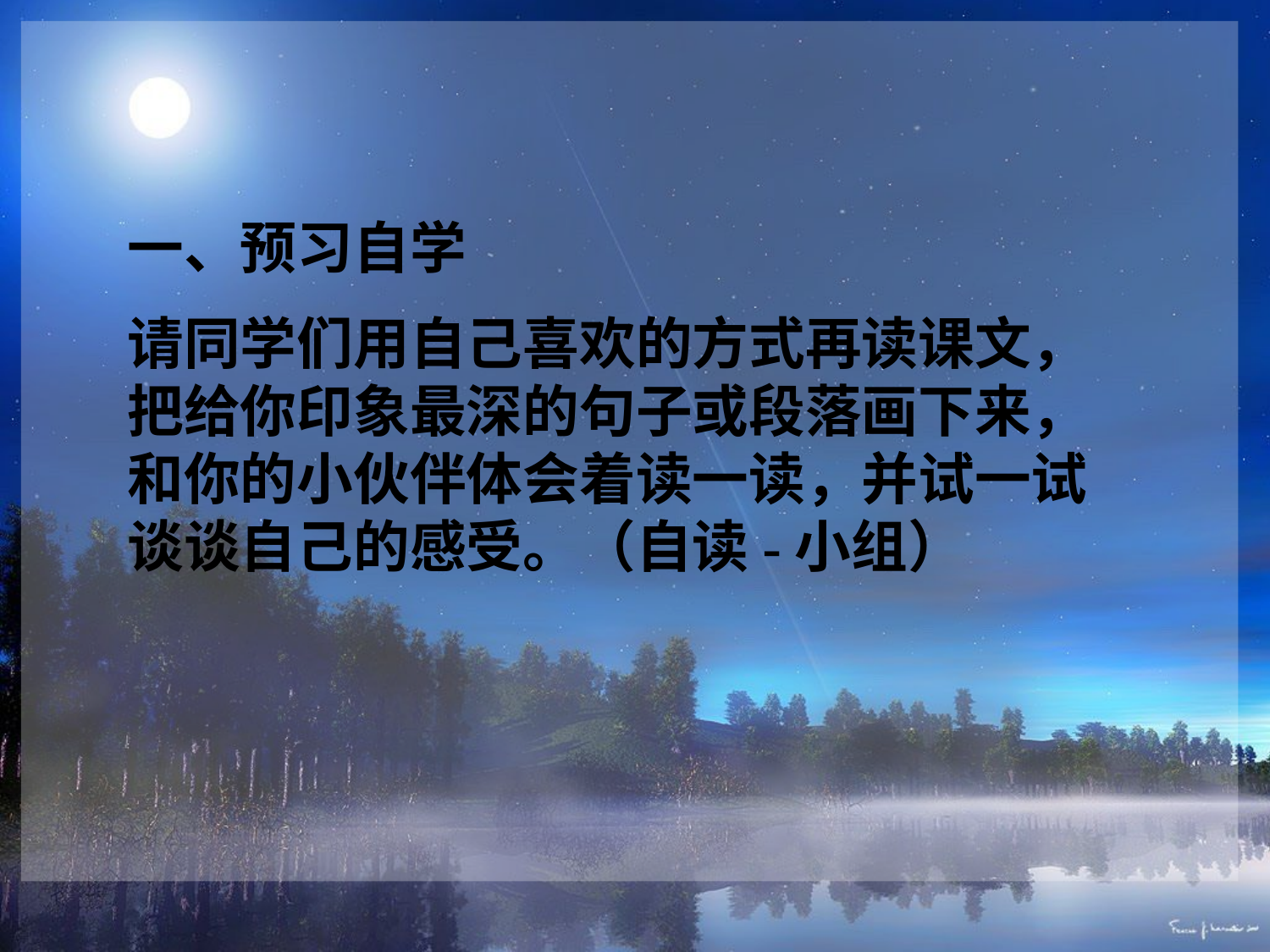

一、预习自学
请同学们用自己喜欢的方式再读课文，把给你印象最深的句子或段落画下来，和你的小伙伴体会着读一读，并试一试谈谈自己的感受。（自读-小组）